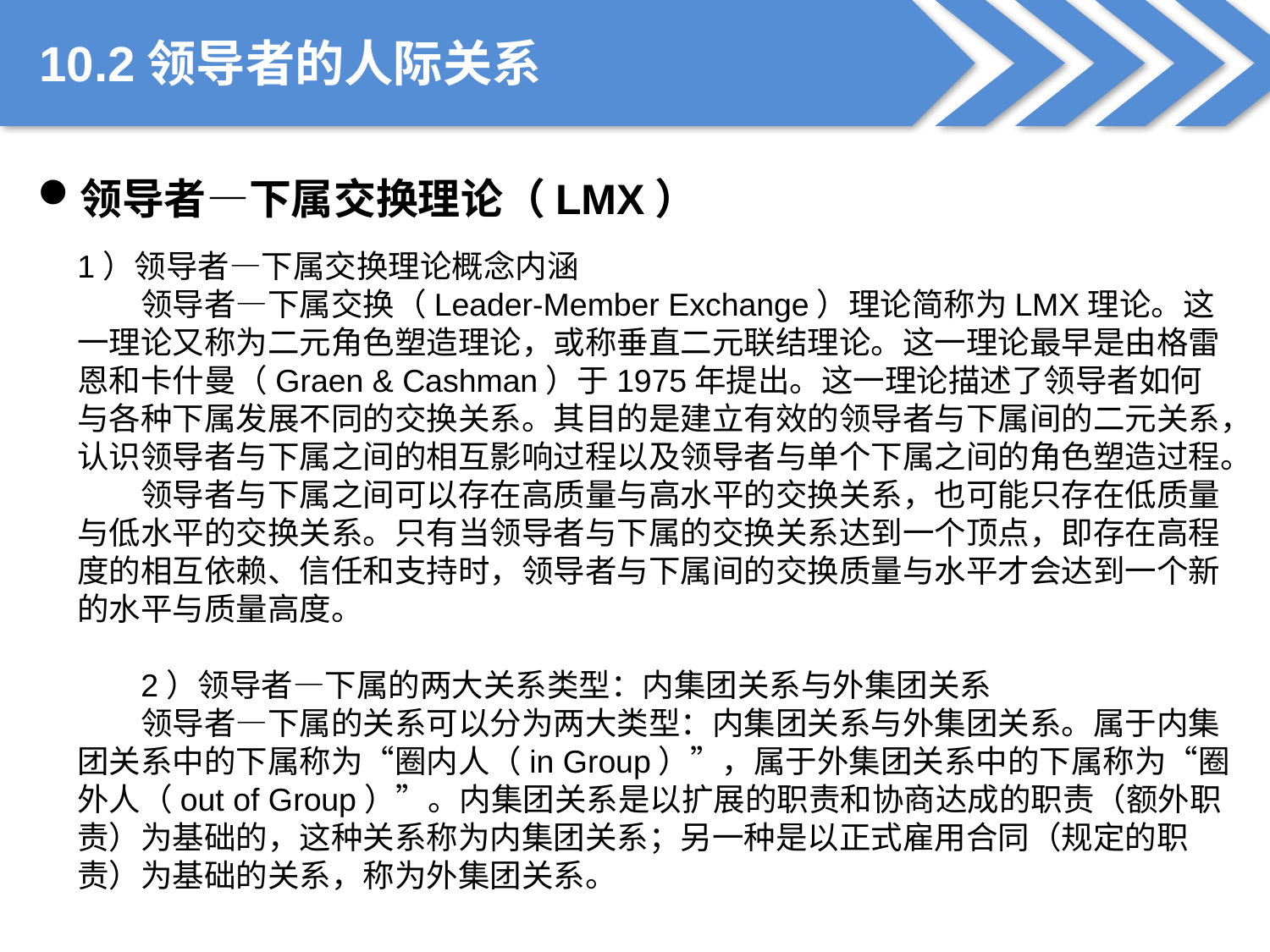

10.2领导者的人际关系
领导者—下属交换理论（LMX）
1）领导者—下属交换理论概念内涵
领导者—下属交换（Leader-Member Exchange）理论简称为LMX理论。这一理论又称为二元角色塑造理论，或称垂直二元联结理论。这一理论最早是由格雷恩和卡什曼（Graen & Cashman）于1975年提出。这一理论描述了领导者如何与各种下属发展不同的交换关系。其目的是建立有效的领导者与下属间的二元关系，认识领导者与下属之间的相互影响过程以及领导者与单个下属之间的角色塑造过程。
领导者与下属之间可以存在高质量与高水平的交换关系，也可能只存在低质量与低水平的交换关系。只有当领导者与下属的交换关系达到一个顶点，即存在高程度的相互依赖、信任和支持时，领导者与下属间的交换质量与水平才会达到一个新的水平与质量高度。

2）领导者—下属的两大关系类型：内集团关系与外集团关系
领导者—下属的关系可以分为两大类型：内集团关系与外集团关系。属于内集团关系中的下属称为“圈内人（in Group）”，属于外集团关系中的下属称为“圈外人（out of Group）”。内集团关系是以扩展的职责和协商达成的职责（额外职责）为基础的，这种关系称为内集团关系；另一种是以正式雇用合同（规定的职责）为基础的关系，称为外集团关系。